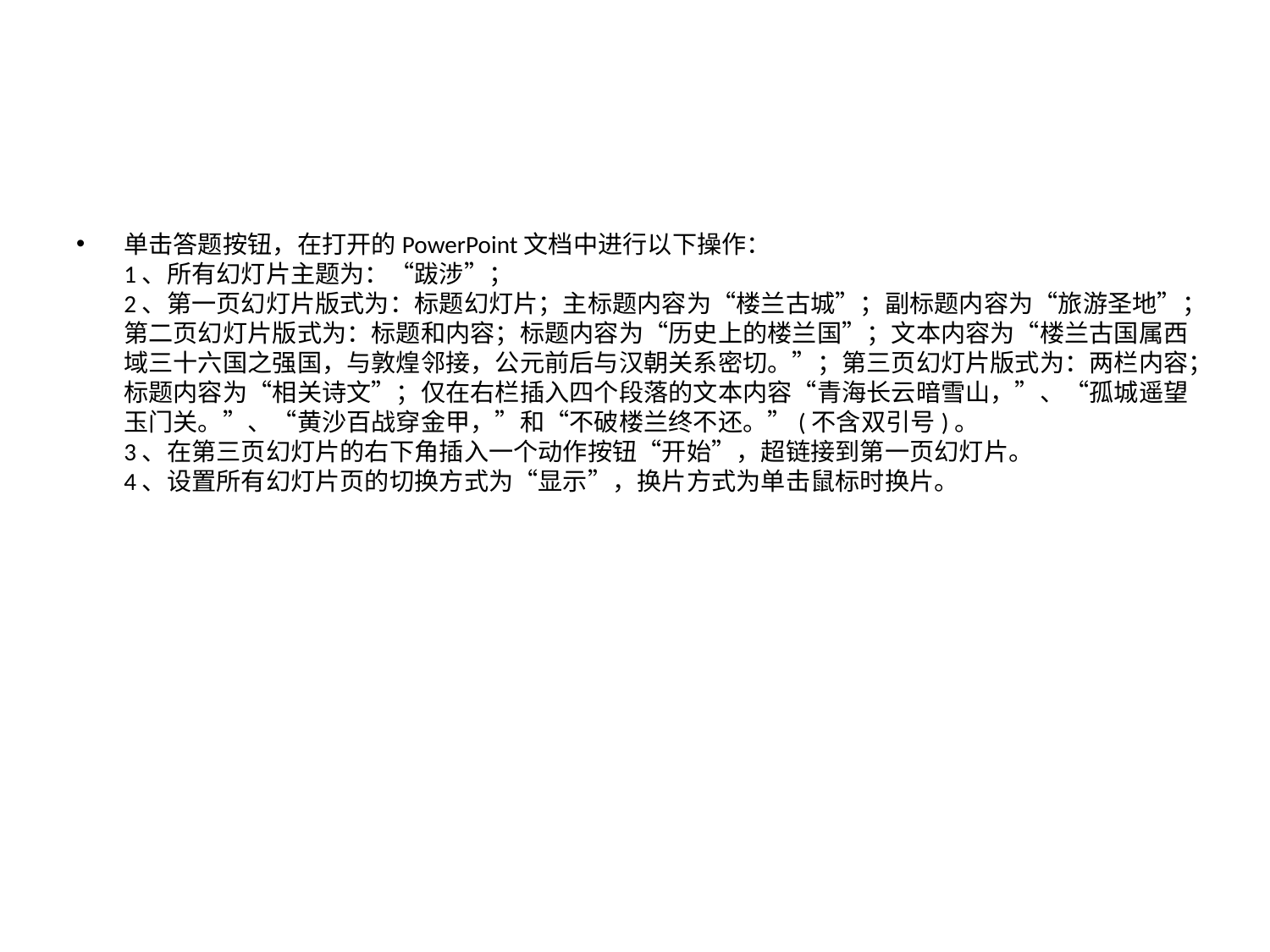

#
单击答题按钮，在打开的PowerPoint文档中进行以下操作：
1、所有幻灯片主题为：“跋涉”；
2、第一页幻灯片版式为：标题幻灯片；主标题内容为“楼兰古城”；副标题内容为“旅游圣地”；第二页幻灯片版式为：标题和内容；标题内容为“历史上的楼兰国”；文本内容为“楼兰古国属西域三十六国之强国，与敦煌邻接，公元前后与汉朝关系密切。”；第三页幻灯片版式为：两栏内容；标题内容为“相关诗文”；仅在右栏插入四个段落的文本内容“青海长云暗雪山，”、“孤城遥望玉门关。”、“黄沙百战穿金甲，”和“不破楼兰终不还。”(不含双引号)。
3、在第三页幻灯片的右下角插入一个动作按钮“开始”，超链接到第一页幻灯片。
4、设置所有幻灯片页的切换方式为“显示”，换片方式为单击鼠标时换片。